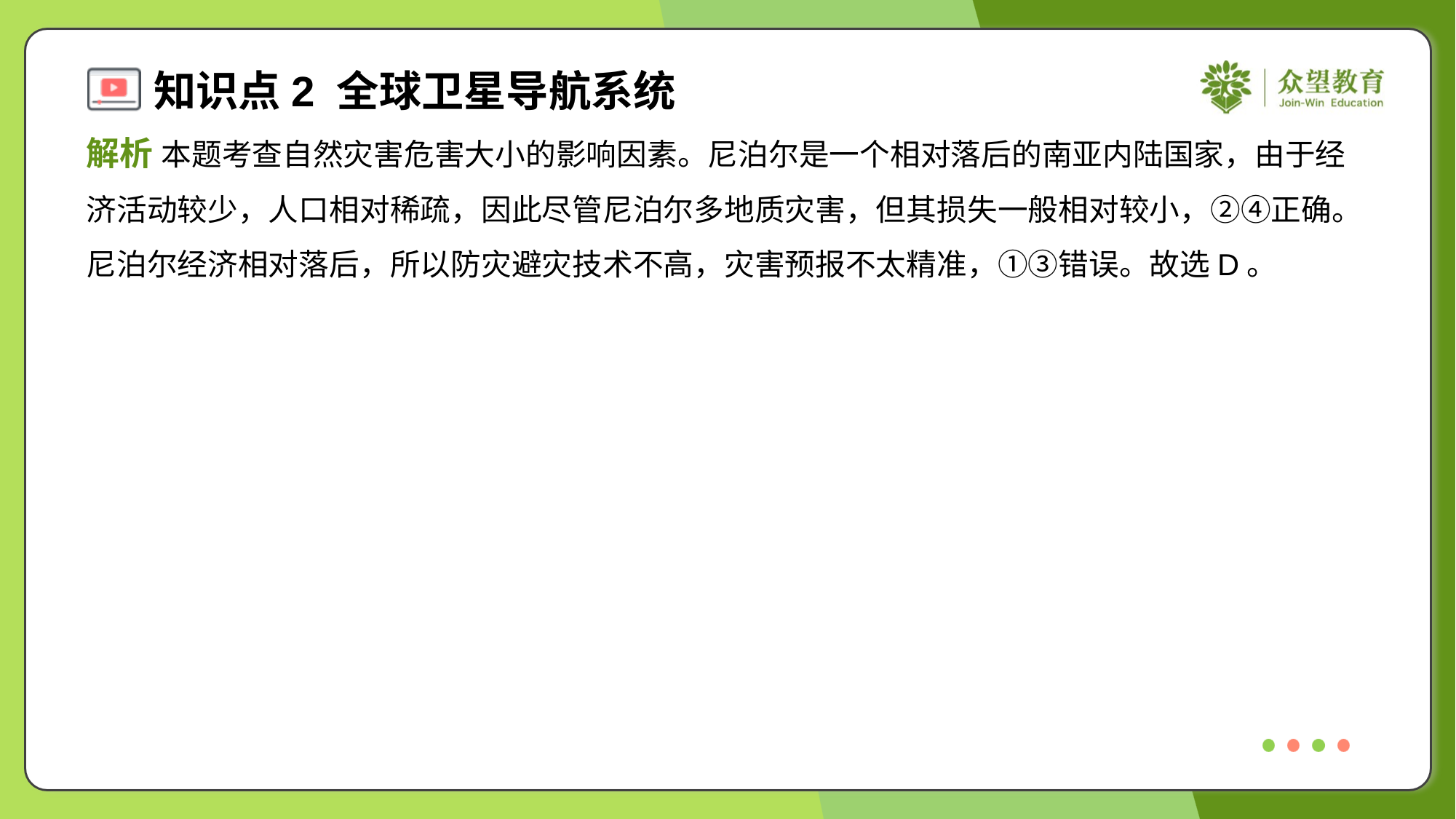

解析 本题考查自然灾害危害大小的影响因素。尼泊尔是一个相对落后的南亚内陆国家，由于经
济活动较少，人口相对稀疏，因此尽管尼泊尔多地质灾害，但其损失一般相对较小，②④正确。
尼泊尔经济相对落后，所以防灾避灾技术不高，灾害预报不太精准，①③错误。故选D。